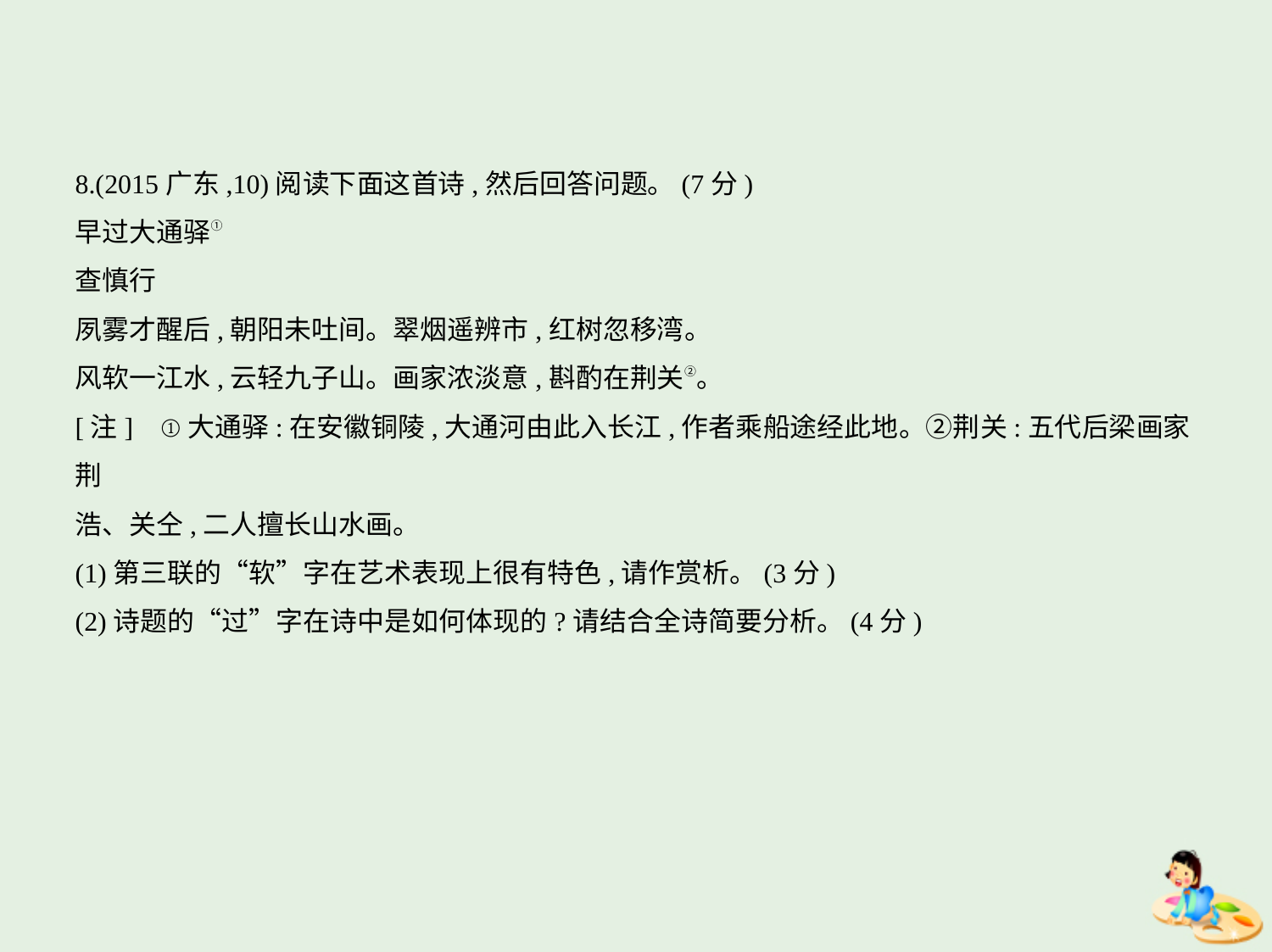

8.(2015广东,10)阅读下面这首诗,然后回答问题。(7分)
早过大通驿①
查慎行
夙雾才醒后,朝阳未吐间。翠烟遥辨市,红树忽移湾。
风软一江水,云轻九子山。画家浓淡意,斟酌在荆关②。
[注]    ①大通驿:在安徽铜陵,大通河由此入长江,作者乘船途经此地。②荆关:五代后梁画家荆
浩、关仝,二人擅长山水画。
(1)第三联的“软”字在艺术表现上很有特色,请作赏析。(3分)
(2)诗题的“过”字在诗中是如何体现的?请结合全诗简要分析。(4分)